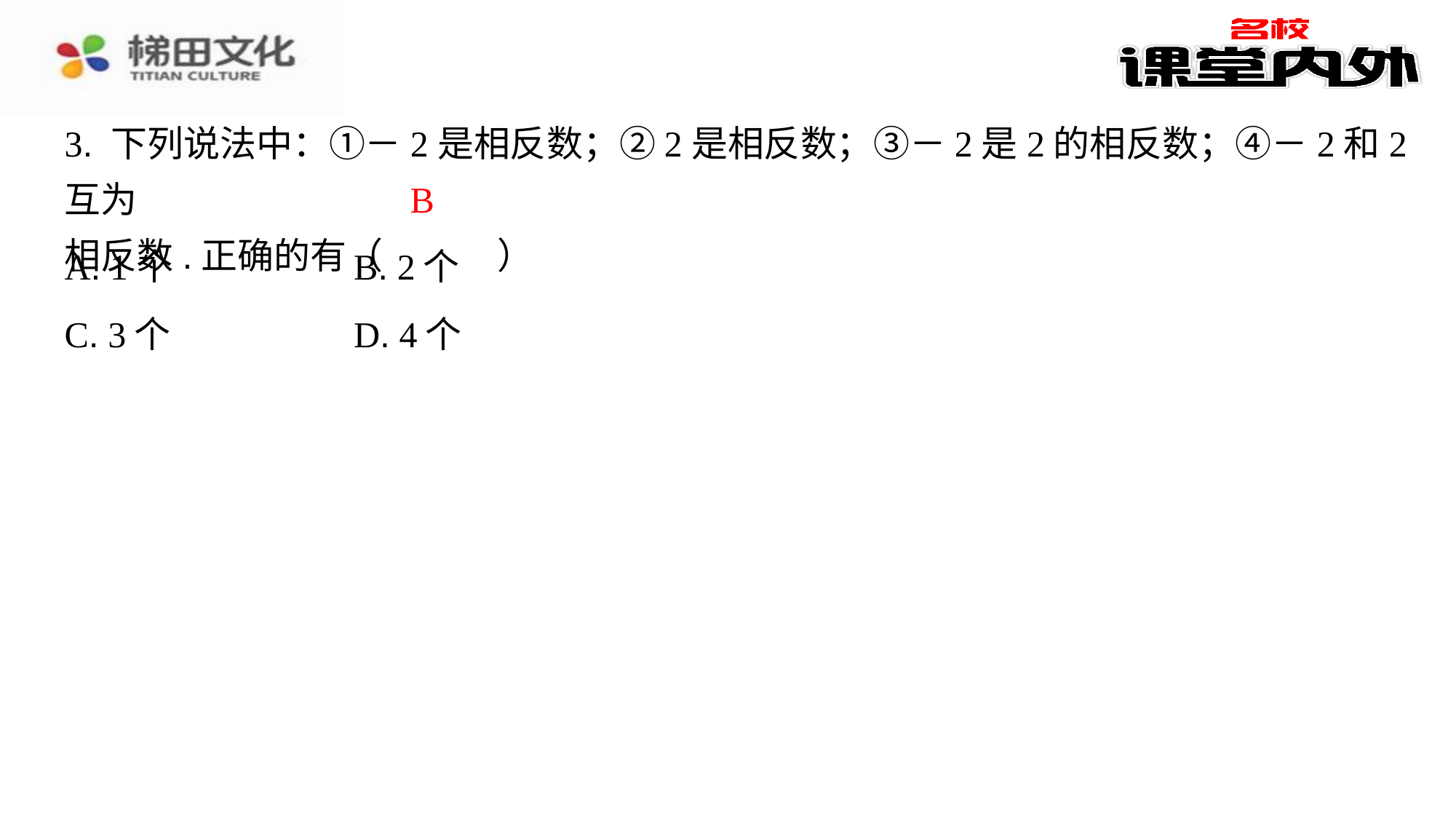

3. 下列说法中：①－2是相反数；②2是相反数；③－2是2的相反数；④－2和2互为
相反数.正确的有（　B　）
B
| A. 1个 | B. 2个 |
| --- | --- |
| C. 3个 | D. 4个 |